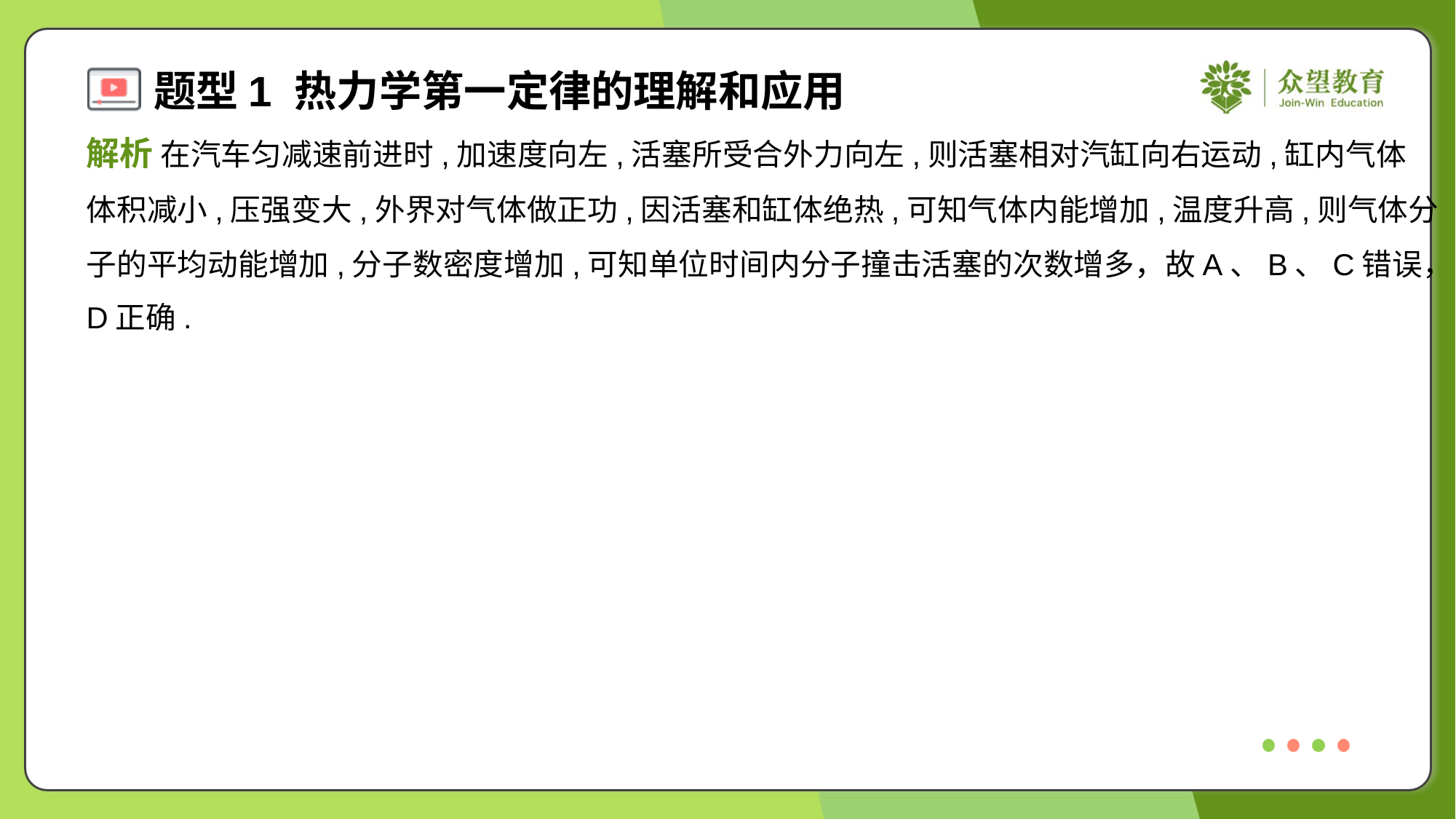

解析 在汽车匀减速前进时,加速度向左,活塞所受合外力向左,则活塞相对汽缸向右运动,缸内气体
体积减小,压强变大,外界对气体做正功,因活塞和缸体绝热,可知气体内能增加,温度升高,则气体分
子的平均动能增加,分子数密度增加,可知单位时间内分子撞击活塞的次数增多，故A、B、C错误，
D正确.